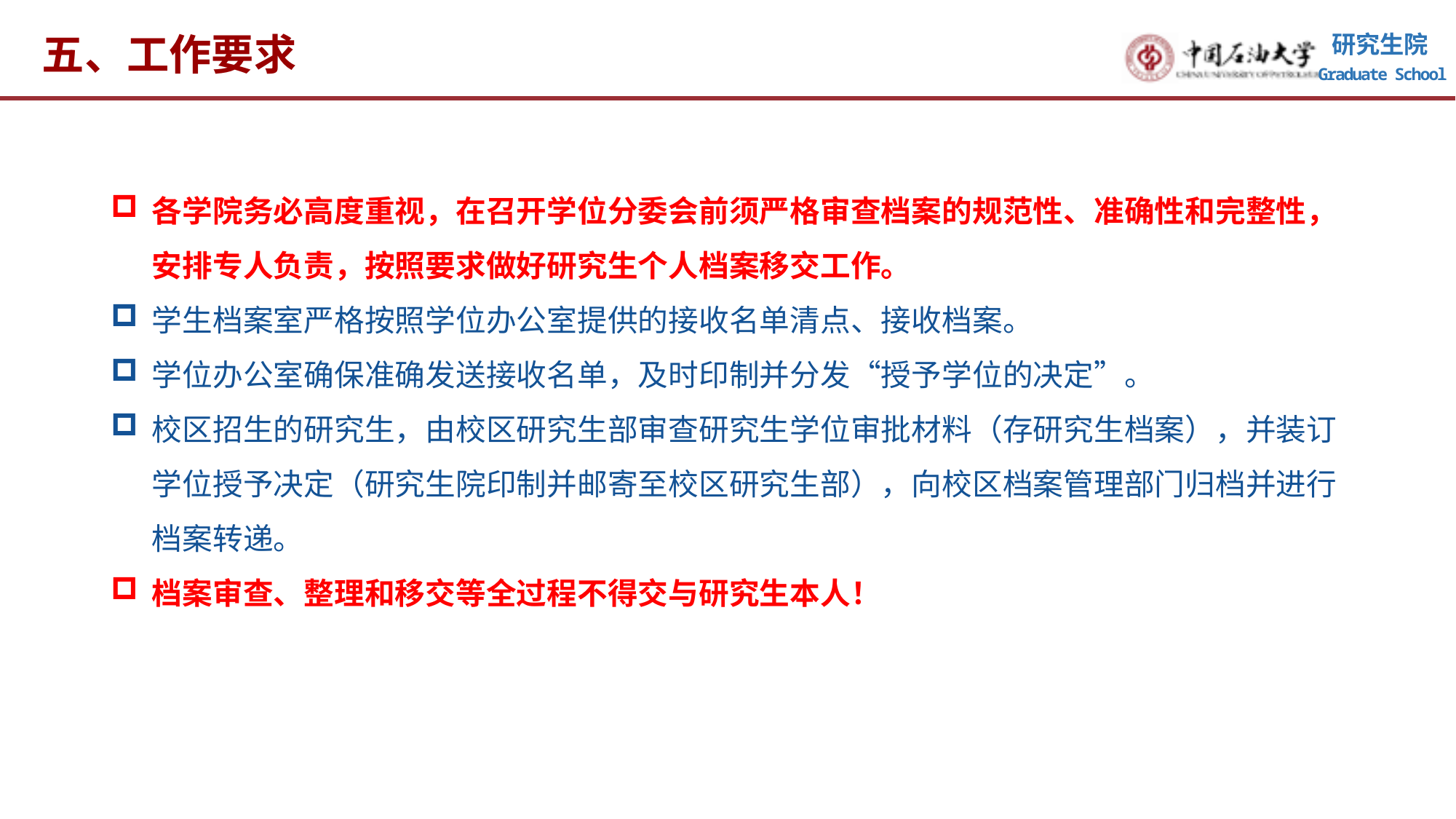

五、工作要求
各学院务必高度重视，在召开学位分委会前须严格审查档案的规范性、准确性和完整性，安排专人负责，按照要求做好研究生个人档案移交工作。
学生档案室严格按照学位办公室提供的接收名单清点、接收档案。
学位办公室确保准确发送接收名单，及时印制并分发“授予学位的决定”。
校区招生的研究生，由校区研究生部审查研究生学位审批材料（存研究生档案），并装订学位授予决定（研究生院印制并邮寄至校区研究生部），向校区档案管理部门归档并进行档案转递。
档案审查、整理和移交等全过程不得交与研究生本人！